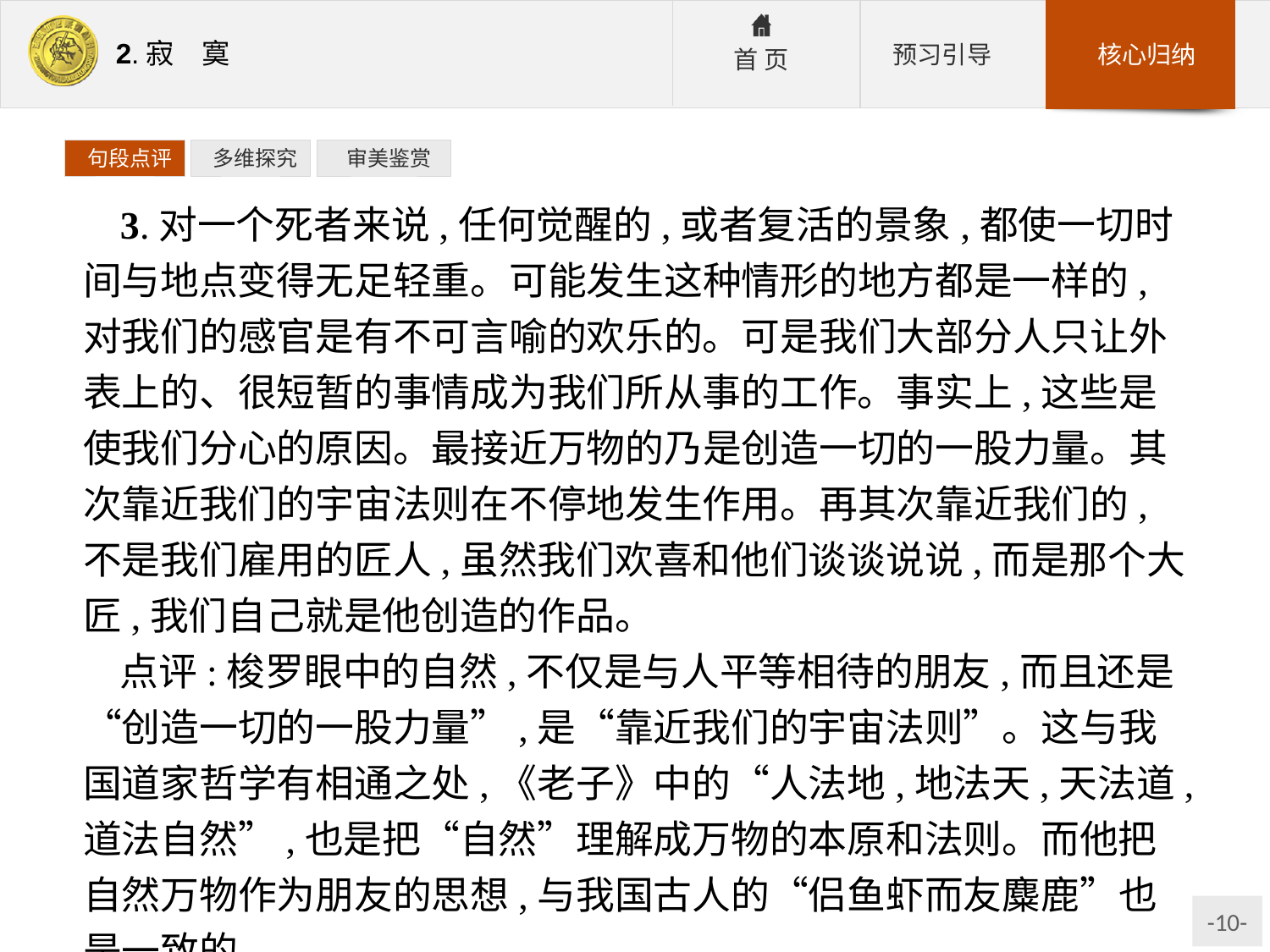

句段点评
 多维探究
 审美鉴赏
3.对一个死者来说,任何觉醒的,或者复活的景象,都使一切时间与地点变得无足轻重。可能发生这种情形的地方都是一样的,对我们的感官是有不可言喻的欢乐的。可是我们大部分人只让外表上的、很短暂的事情成为我们所从事的工作。事实上,这些是使我们分心的原因。最接近万物的乃是创造一切的一股力量。其次靠近我们的宇宙法则在不停地发生作用。再其次靠近我们的,不是我们雇用的匠人,虽然我们欢喜和他们谈谈说说,而是那个大匠,我们自己就是他创造的作品。
点评:梭罗眼中的自然,不仅是与人平等相待的朋友,而且还是“创造一切的一股力量”,是“靠近我们的宇宙法则”。这与我国道家哲学有相通之处,《老子》中的“人法地,地法天,天法道,道法自然”,也是把“自然”理解成万物的本原和法则。而他把自然万物作为朋友的思想,与我国古人的“侣鱼虾而友麋鹿”也是一致的。